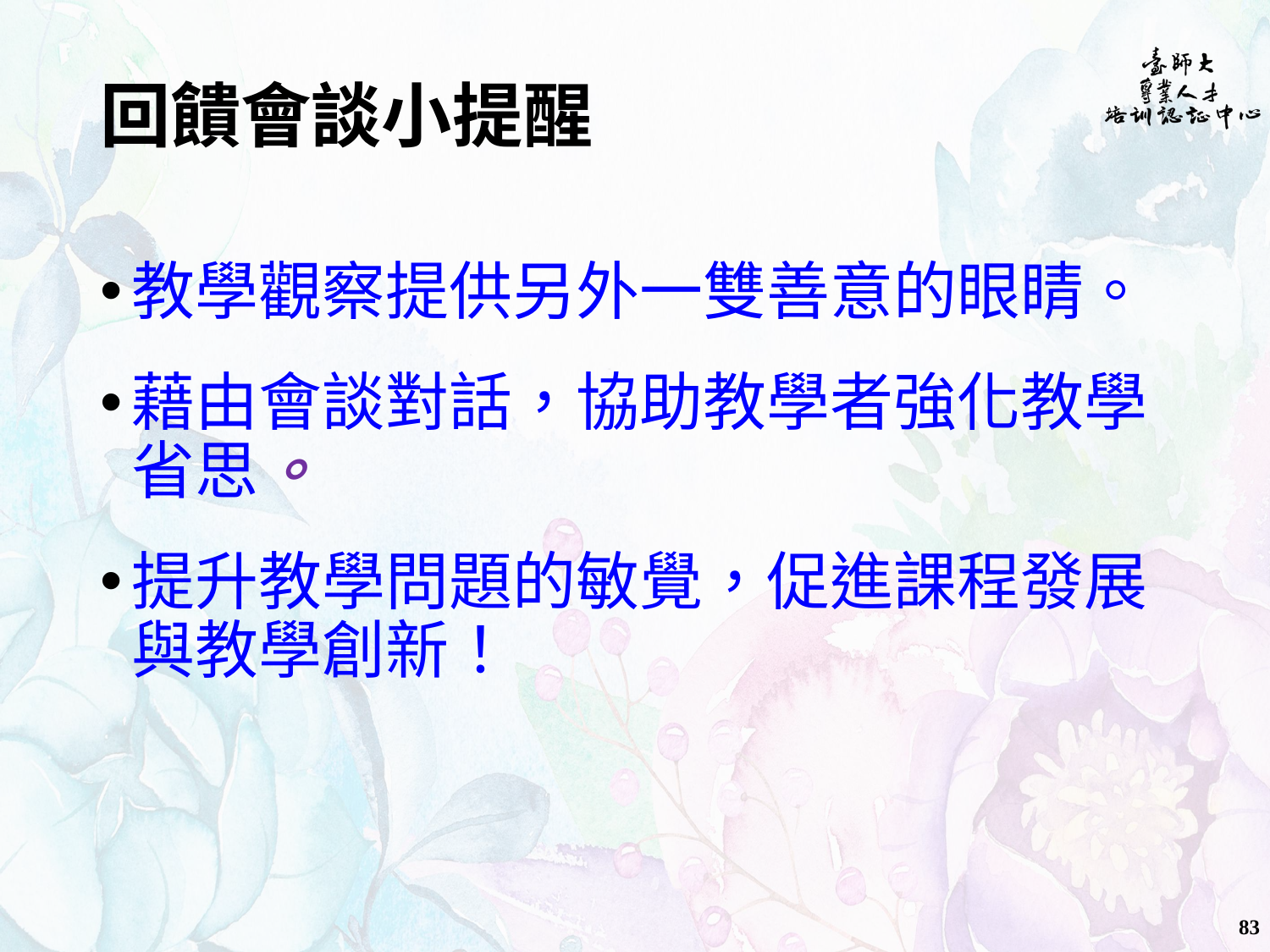

# 回饋會談小提醒
教學觀察提供另外一雙善意的眼睛。
藉由會談對話，協助教學者強化教學省思。
提升教學問題的敏覺，促進課程發展與教學創新！

83